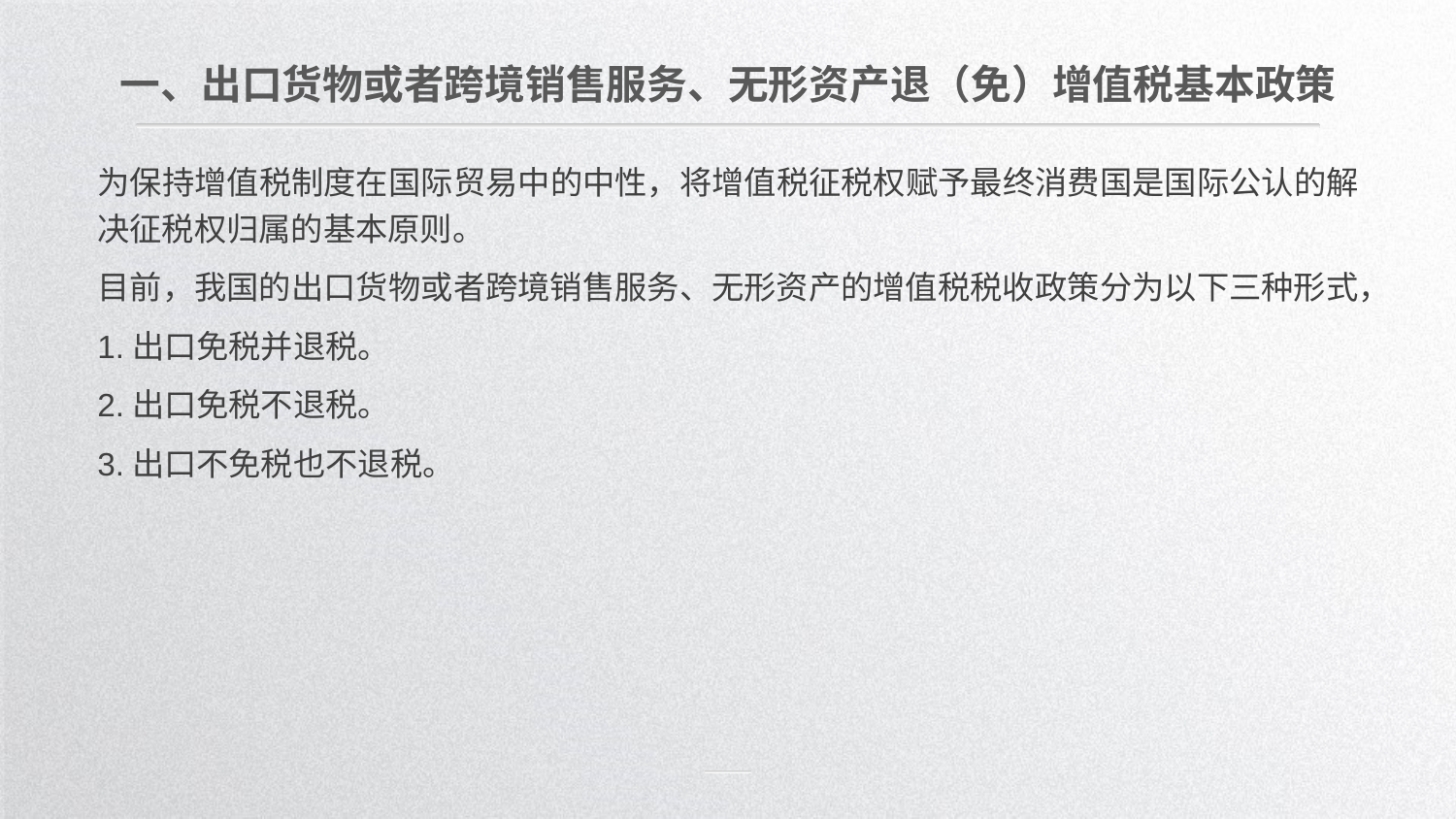

一、出口货物或者跨境销售服务、无形资产退（免）增值税基本政策
为保持增值税制度在国际贸易中的中性，将增值税征税权赋予最终消费国是国际公认的解决征税权归属的基本原则。
目前，我国的出口货物或者跨境销售服务、无形资产的增值税税收政策分为以下三种形式，
1.出口免税并退税。
2.出口免税不退税。
3.出口不免税也不退税。